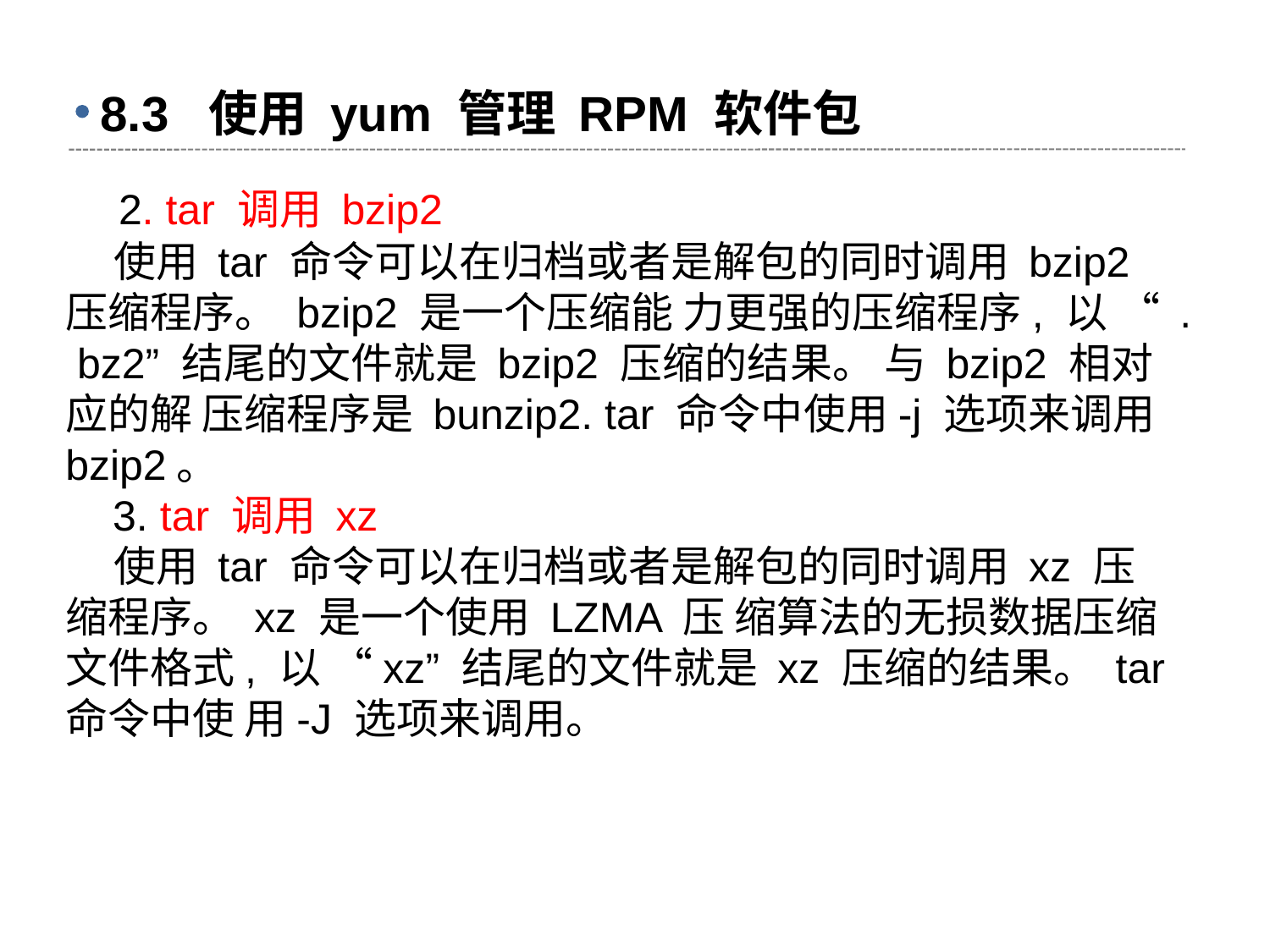

# 8.3  使用 yum 管理 RPM 软件包
    2. tar 调用 bzip2
    使用 tar 命令可以在归档或者是解包的同时调用 bzip2 压缩程序。 bzip2 是一个压缩能 力更强的压缩程序, 以 “ . bz2” 结尾的文件就是 bzip2 压缩的结果。 与 bzip2 相对应的解 压缩程序是 bunzip2. tar 命令中使用-j 选项来调用 bzip2。
    3. tar 调用 xz
    使用 tar 命令可以在归档或者是解包的同时调用 xz 压缩程序。 xz 是一个使用 LZMA 压 缩算法的无损数据压缩文件格式, 以 “xz” 结尾的文件就是 xz 压缩的结果。 tar 命令中使 用-J 选项来调用。